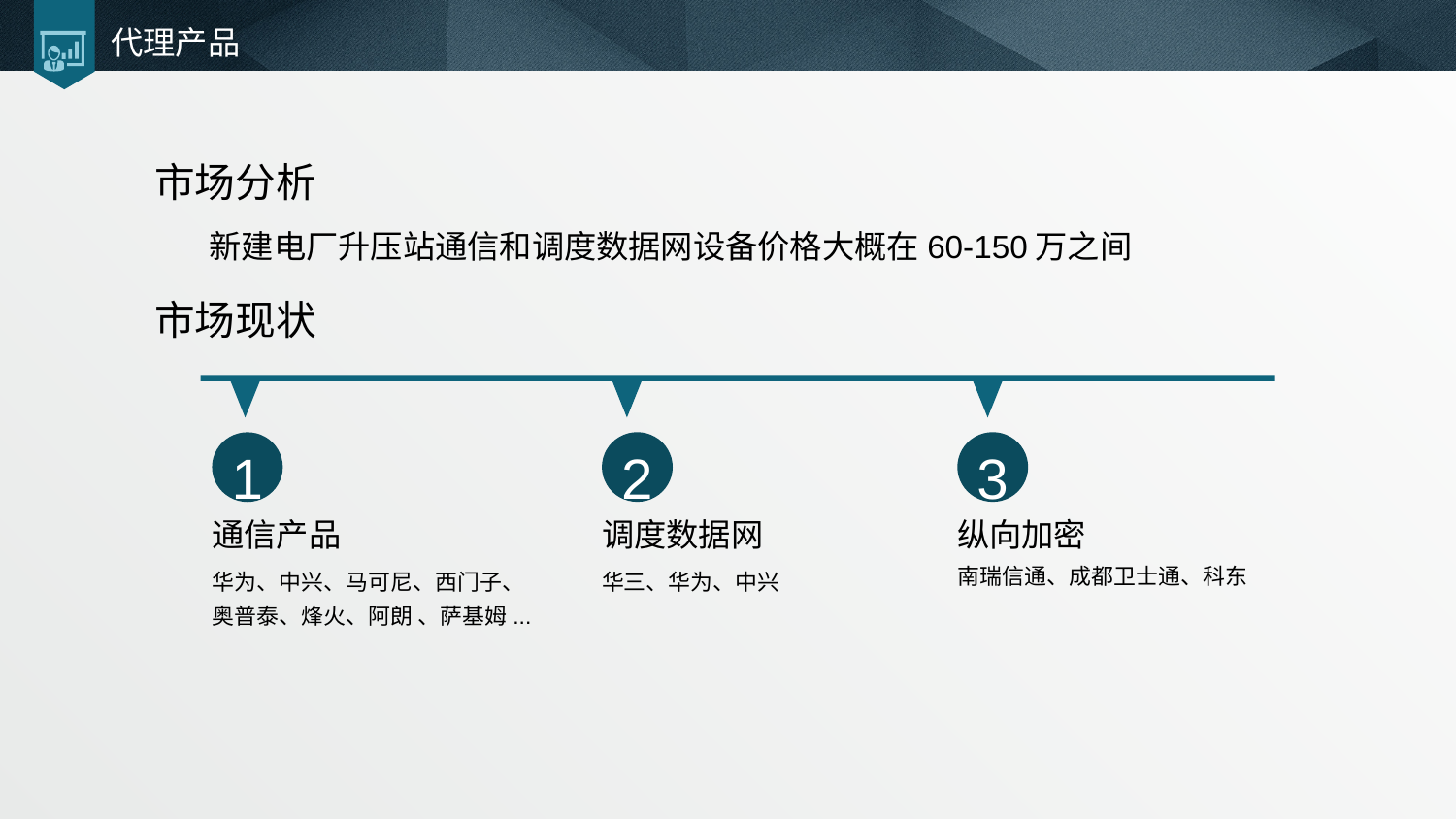

# 代理产品

市场分析
新建电厂升压站通信和调度数据网设备价格大概在60-150万之间
市场现状

2
3
1
通信产品
华为、中兴、马可尼、西门子、奥普泰、烽火、阿朗 、萨基姆...
调度数据网
华三、华为、中兴
纵向加密
南瑞信通、成都卫士通、科东